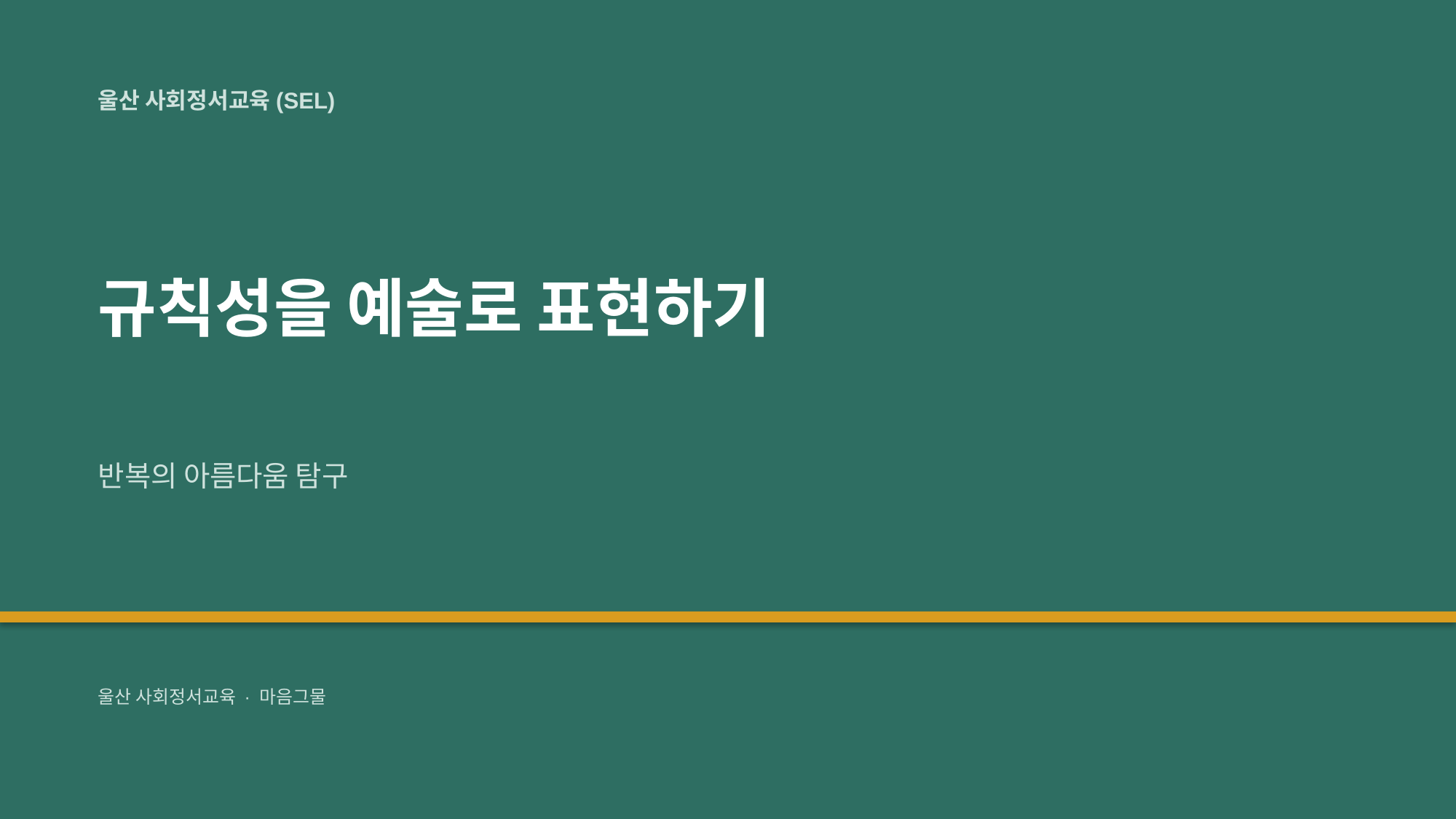

울산 사회정서교육(SEL)
규칙성을 예술로 표현하기
반복의 아름다움 탐구

울산 사회정서교육 · 마음그물